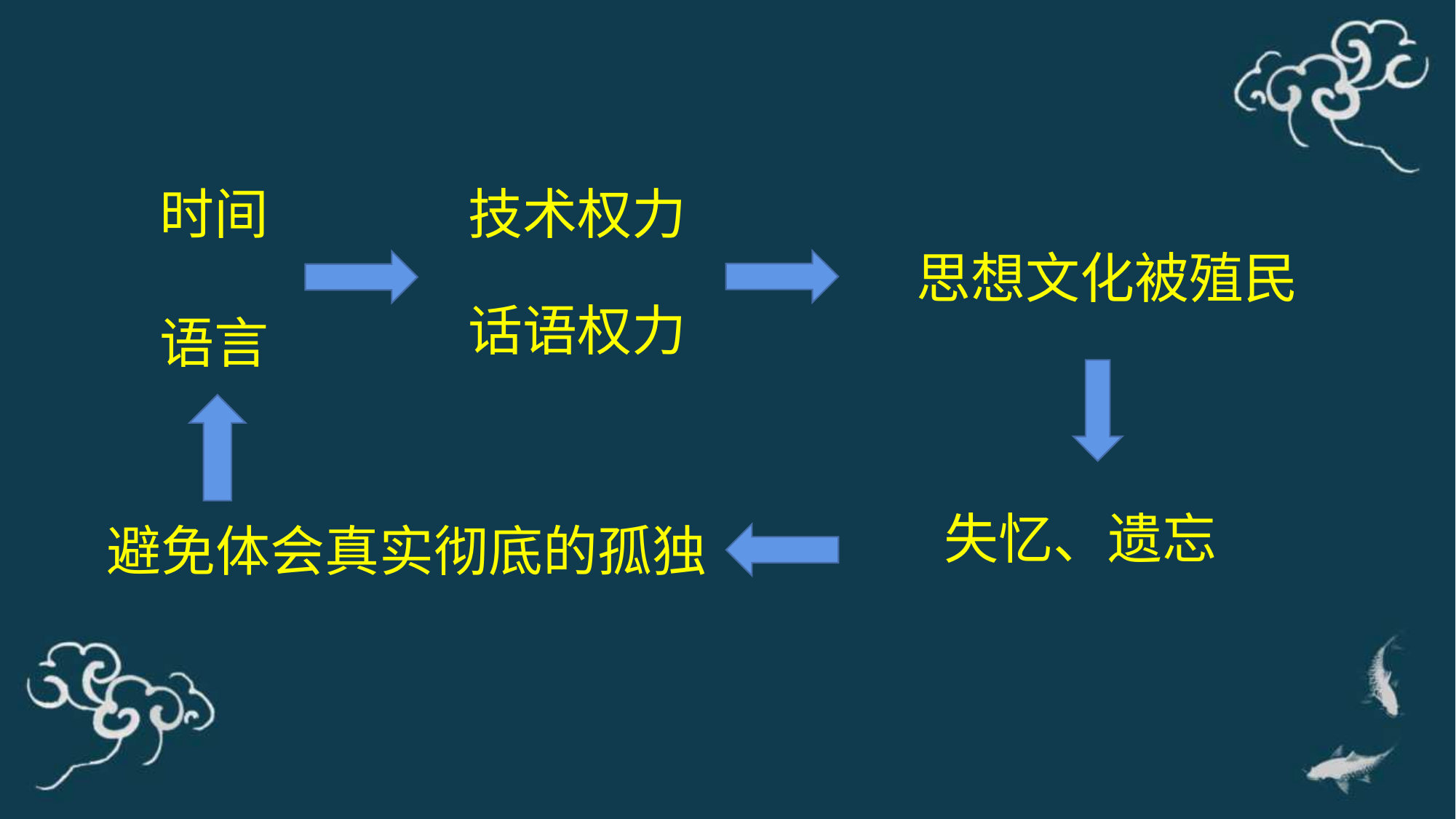

时间
技术权力
思想文化被殖民

话语权力
语言

失忆、遗忘
避免体会真实彻底的孤独